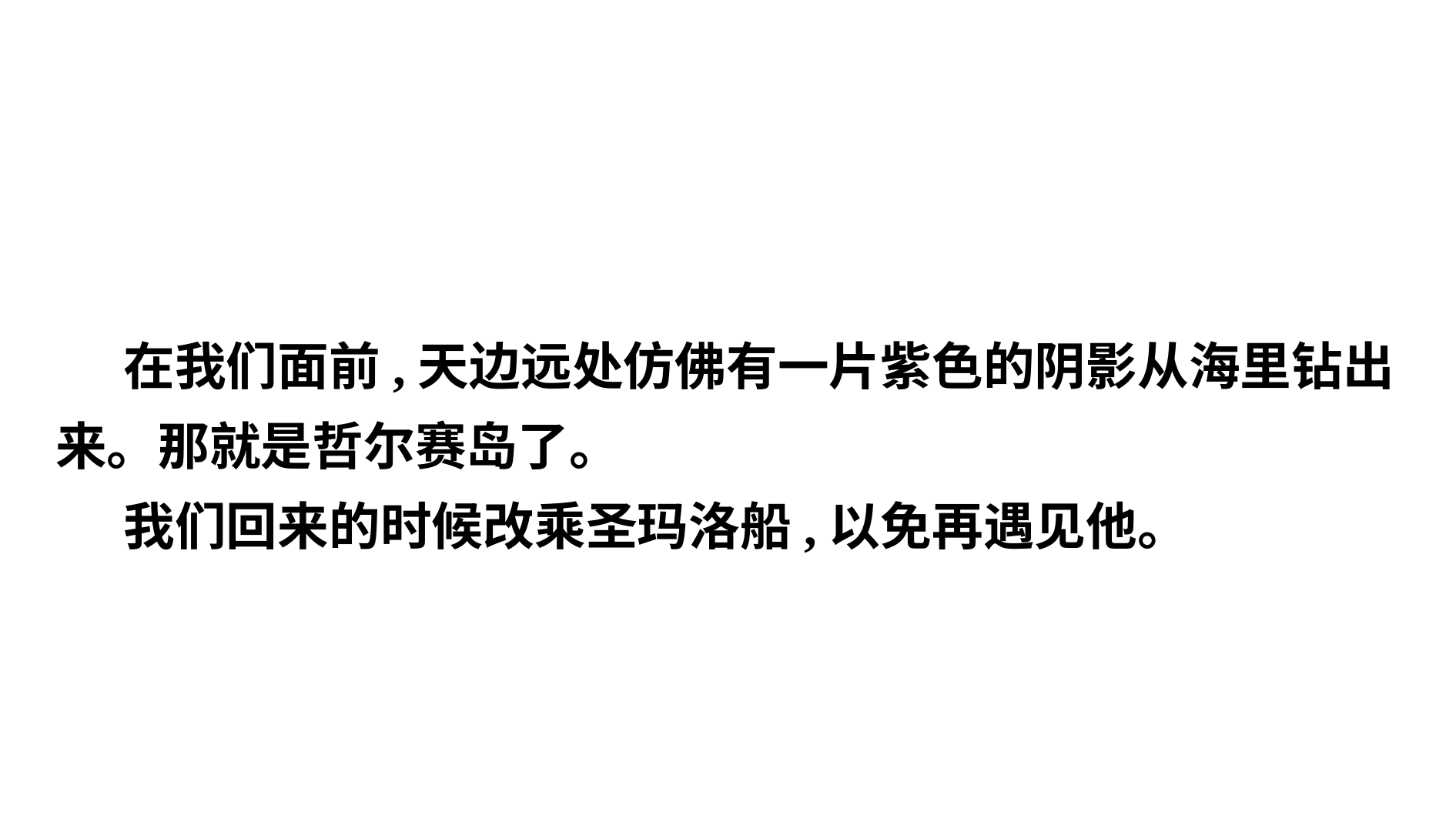

在我们面前,天边远处仿佛有一片紫色的阴影从海里钻出来。那就是哲尔赛岛了。
我们回来的时候改乘圣玛洛船,以免再遇见他。